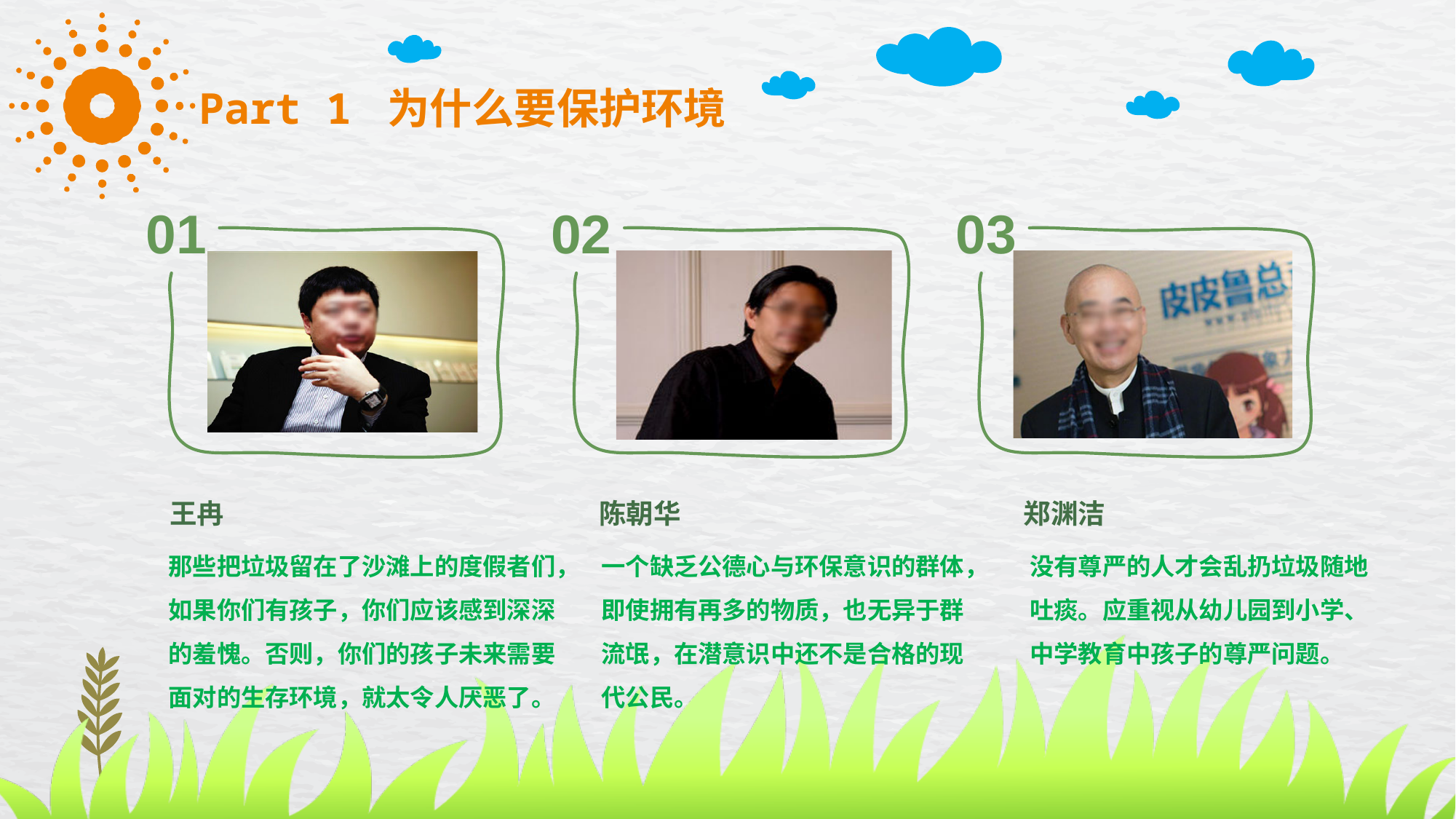

Part 1 为什么要保护环境
01

02

03

王冉
那些把垃圾留在了沙滩上的度假者们，
如果你们有孩子，你们应该感到深深
的羞愧。否则，你们的孩子未来需要
面对的生存环境，就太令人厌恶了。
陈朝华
一个缺乏公德心与环保意识的群体，
即使拥有再多的物质，也无异于群
流氓，在潜意识中还不是合格的现
代公民。
郑渊洁
没有尊严的人才会乱扔垃圾随地
吐痰。应重视从幼儿园到小学、
中学教育中孩子的尊严问题。